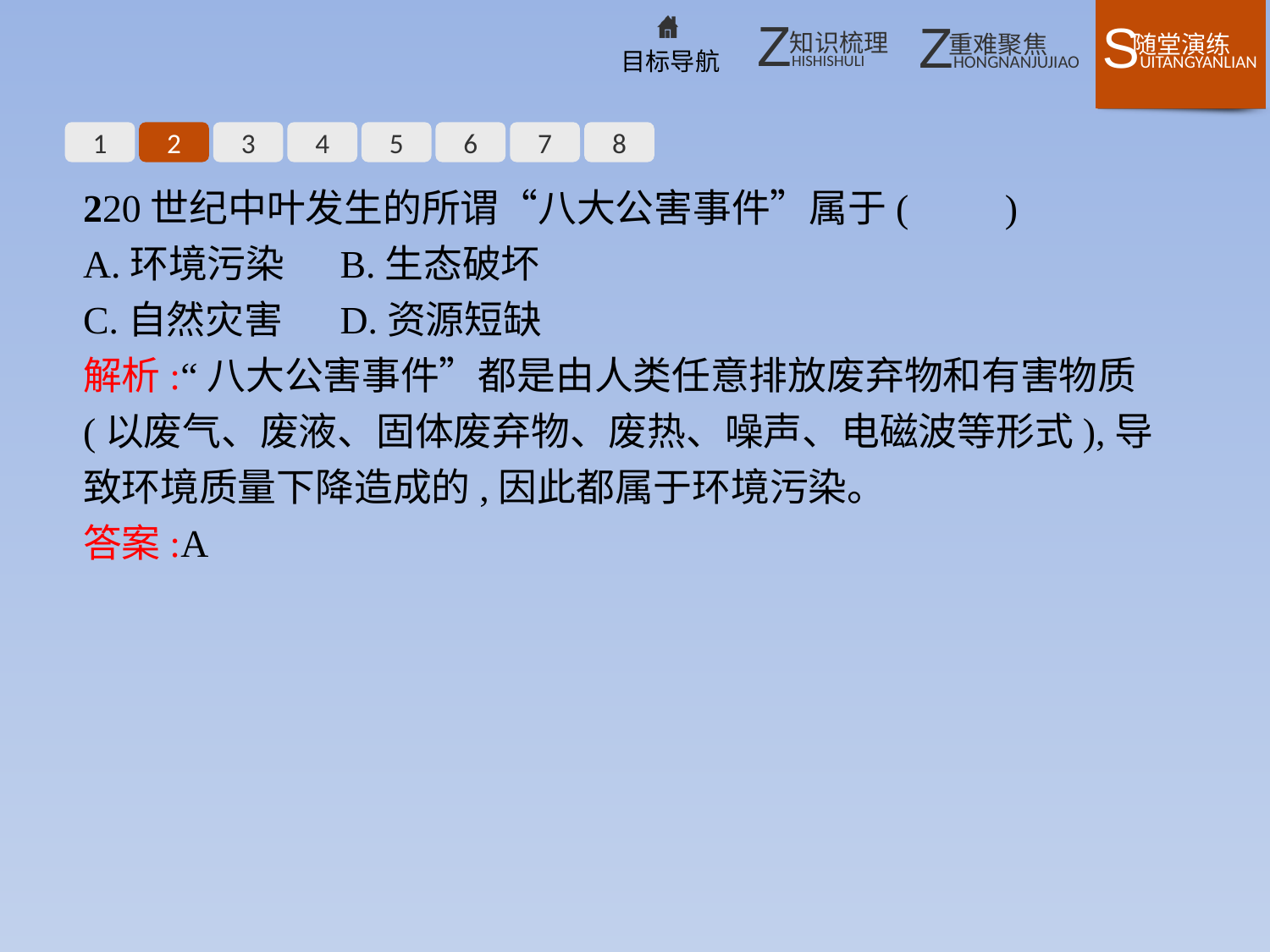

1
2
3
4
5
6
7
8
220世纪中叶发生的所谓“八大公害事件”属于(　　)
A.环境污染	B.生态破坏
C.自然灾害	D.资源短缺
解析:“八大公害事件”都是由人类任意排放废弃物和有害物质(以废气、废液、固体废弃物、废热、噪声、电磁波等形式),导致环境质量下降造成的,因此都属于环境污染。
答案:A